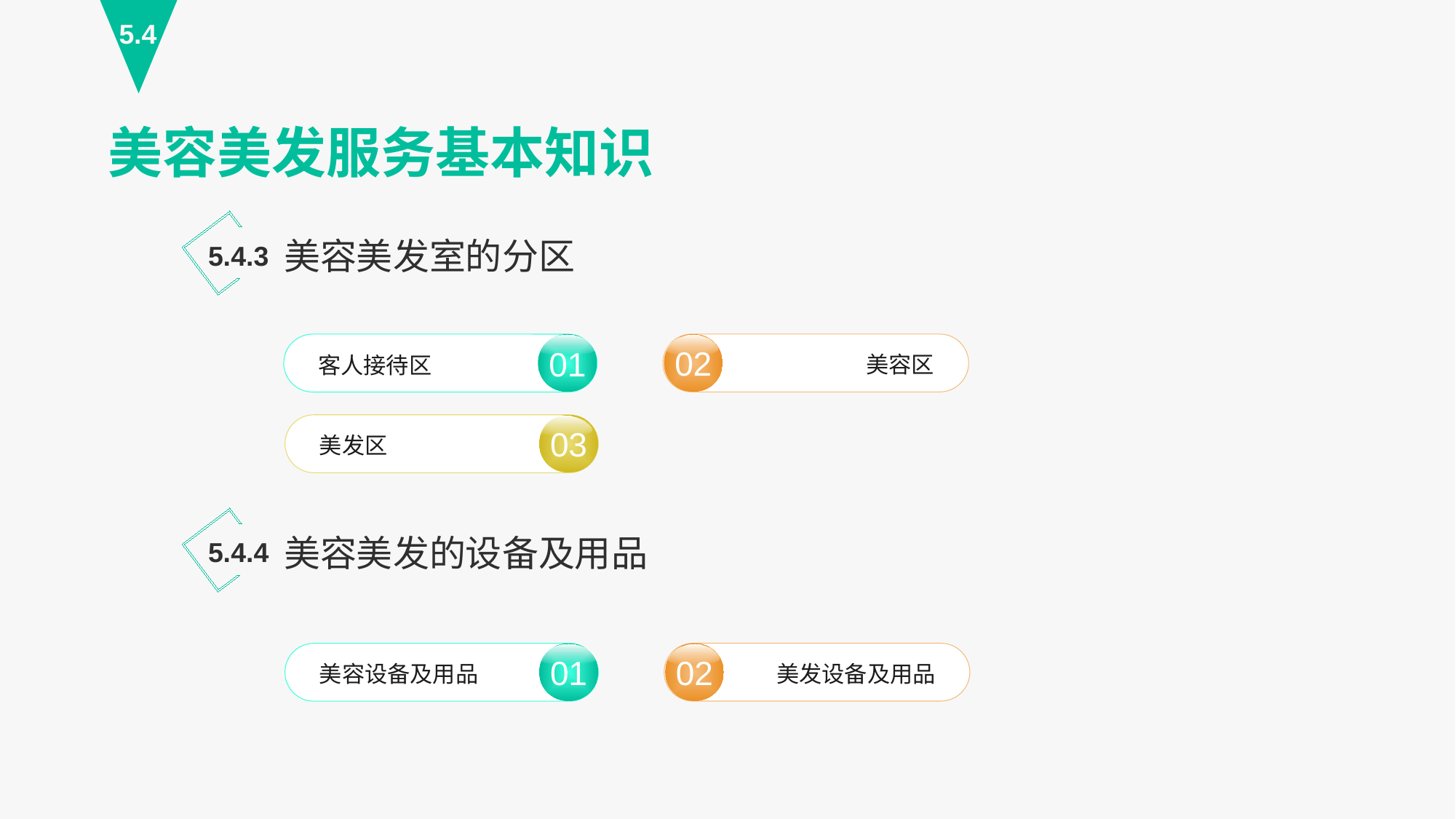

5.4
美容美发服务基本知识

美容美发室的分区
5.4.3

02
美容区

01
客人接待区

03
美发区

美容美发的设备及用品
5.4.4

02
美发设备及用品

01
美容设备及用品